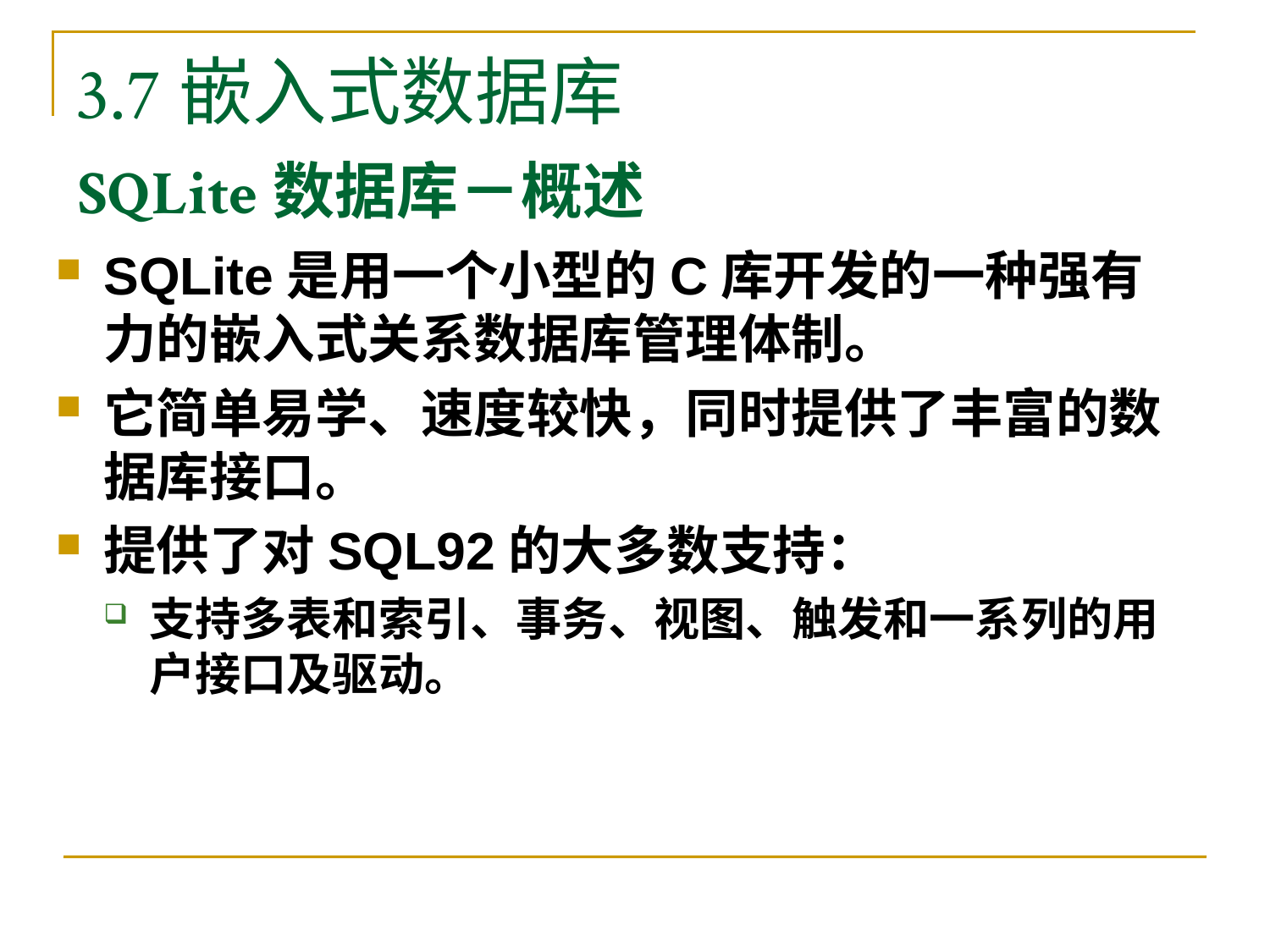

3.7嵌入式数据库
# SQLite数据库－概述
SQLite是用一个小型的C库开发的一种强有力的嵌入式关系数据库管理体制。
它简单易学、速度较快，同时提供了丰富的数据库接口。
提供了对SQL92的大多数支持：
支持多表和索引、事务、视图、触发和一系列的用户接口及驱动。